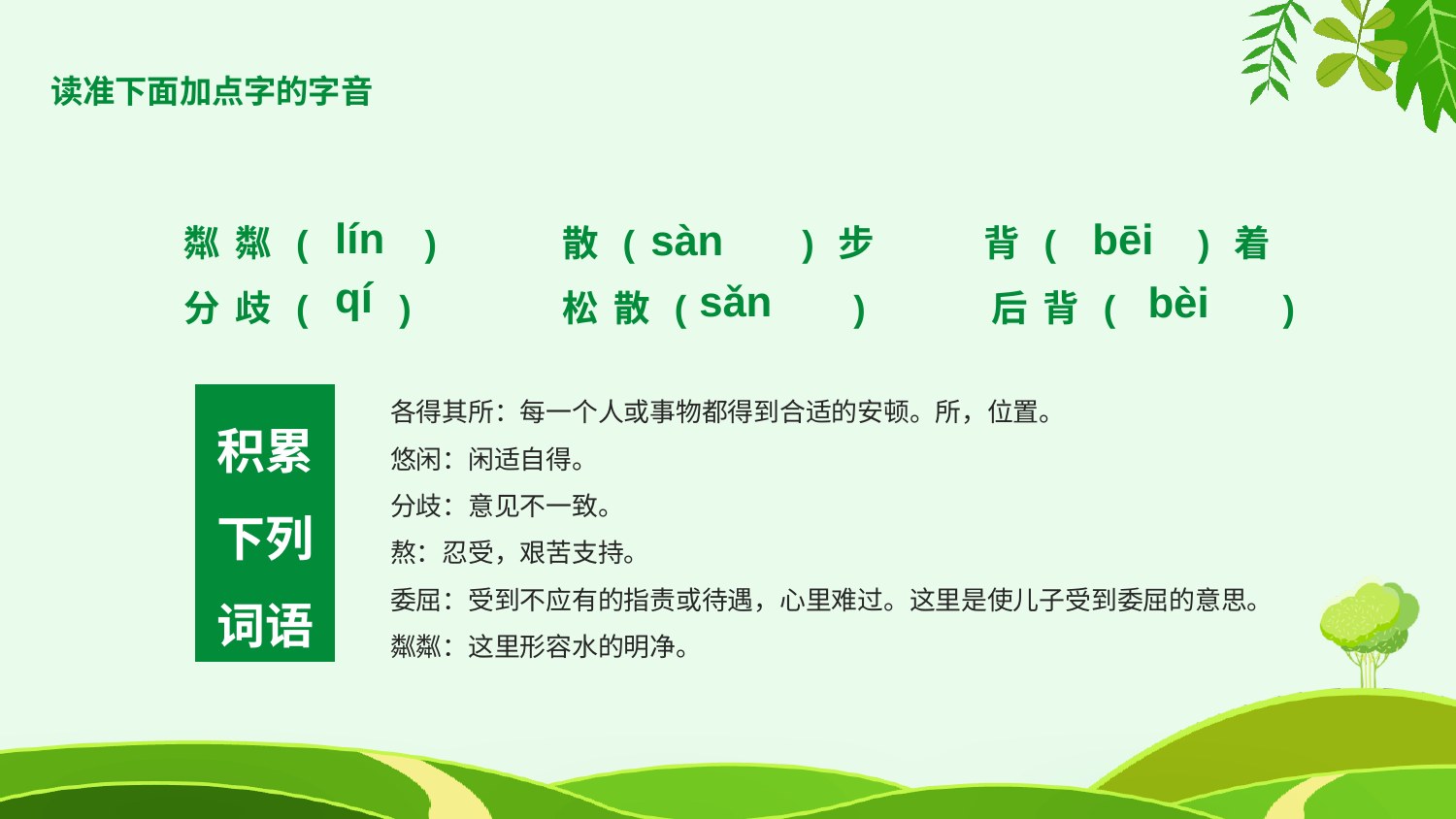

读准下面加点字的字音
粼粼(    )    散(      )步    背(     )着
分歧(   )     松散(      )    后背(      )
lín
bēi
sàn
qí
sǎn
bèi
各得其所：每一个人或事物都得到合适的安顿。所，位置。
悠闲：闲适自得。
分歧：意见不一致。
熬：忍受，艰苦支持。
委屈：受到不应有的指责或待遇，心里难过。这里是使儿子受到委屈的意思。
粼粼：这里形容水的明净。
积累下列词语